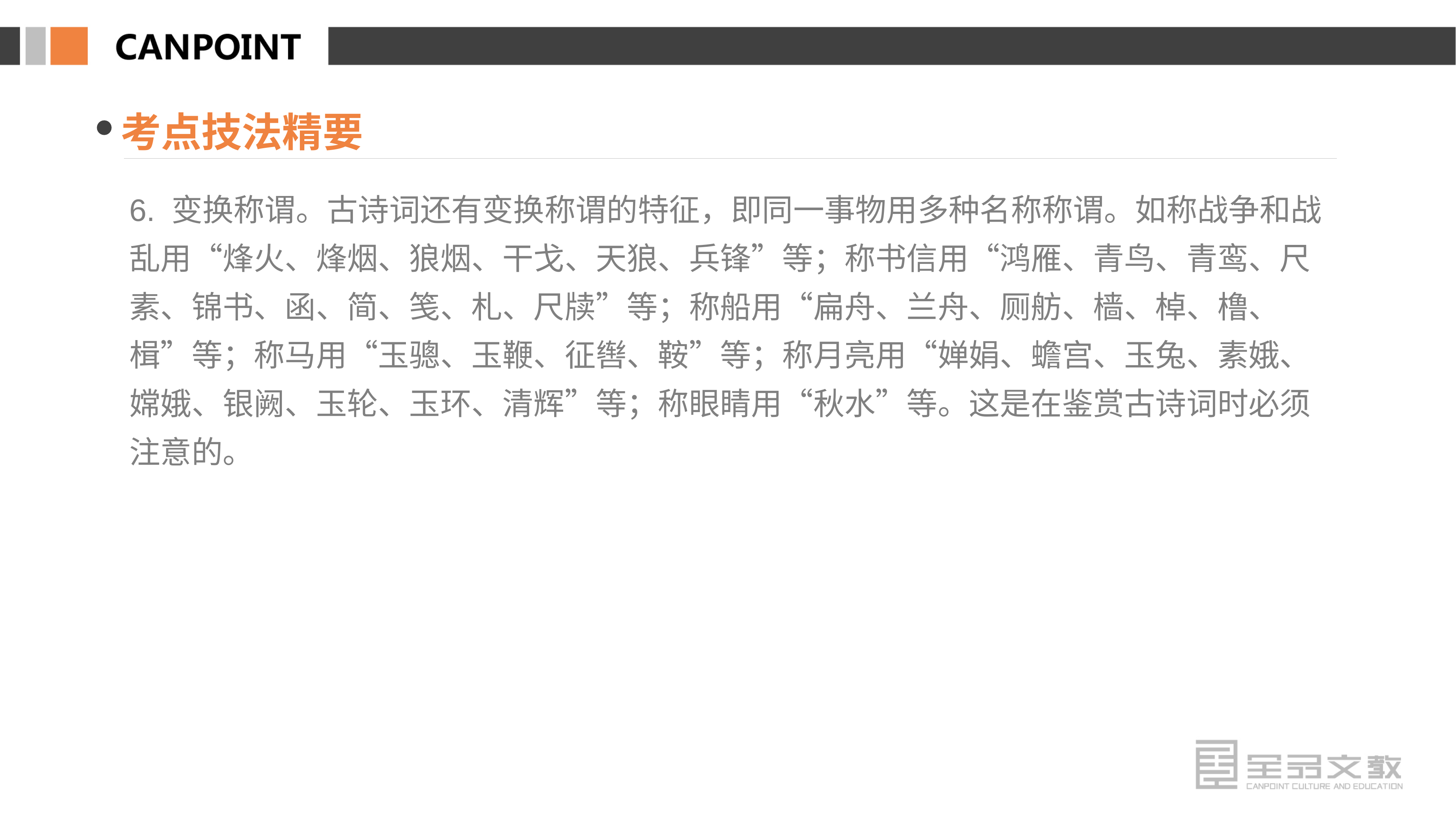

考点技法精要

6. 变换称谓。古诗词还有变换称谓的特征，即同一事物用多种名称称谓。如称战争和战乱用“烽火、烽烟、狼烟、干戈、天狼、兵锋”等；称书信用“鸿雁、青鸟、青鸾、尺素、锦书、函、简、笺、札、尺牍”等；称船用“扁舟、兰舟、厕舫、樯、棹、橹、楫”等；称马用“玉骢、玉鞭、征辔、鞍”等；称月亮用“婵娟、蟾宫、玉兔、素娥、嫦娥、银阙、玉轮、玉环、清辉”等；称眼睛用“秋水”等。这是在鉴赏古诗词时必须注意的。